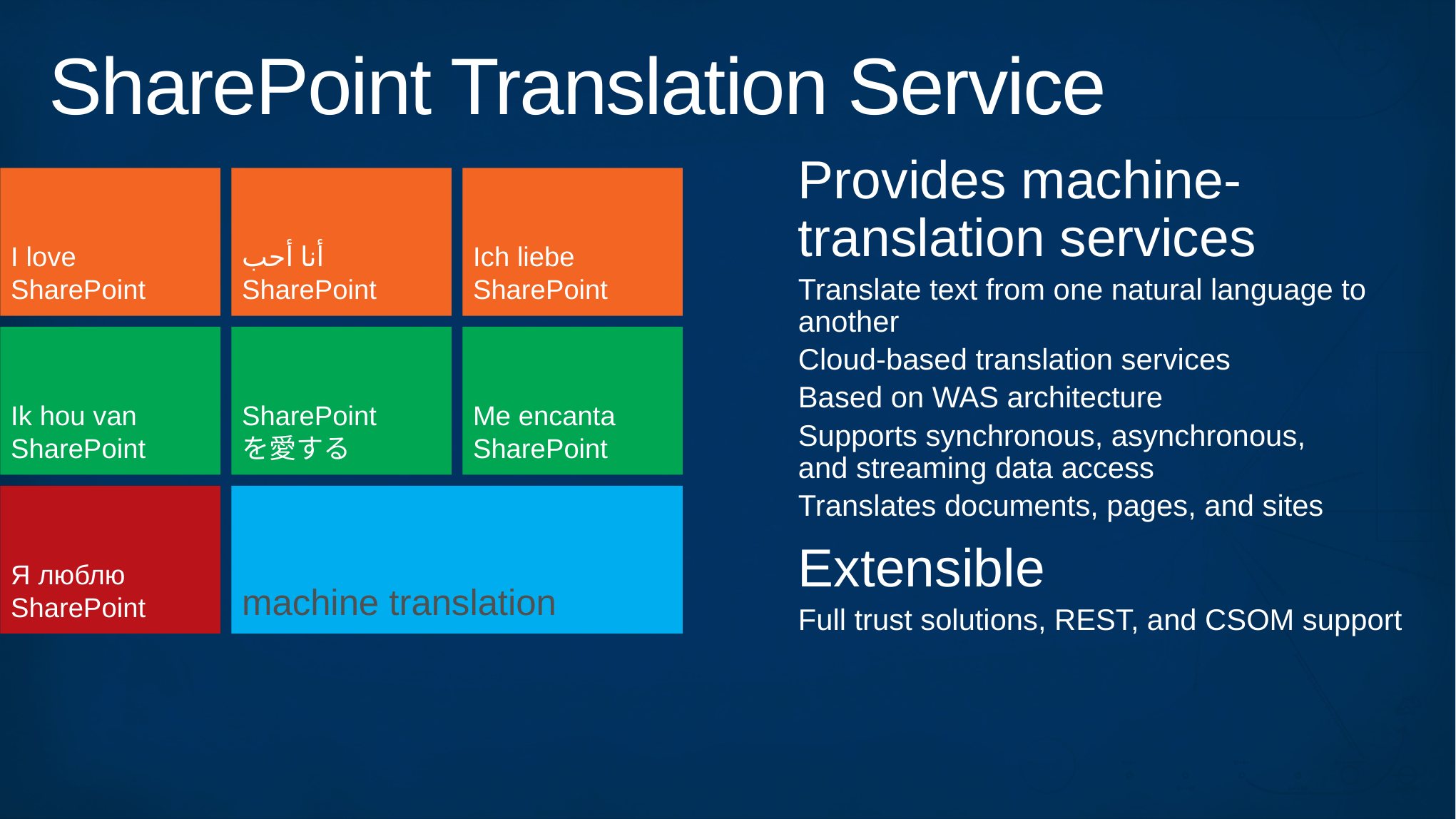

# SharePoint Translation Service
Provides machine-translation services
Translate text from one natural language to another
Cloud-based translation services
Based on WAS architecture
Supports synchronous, asynchronous,
and streaming data access
Translates documents, pages, and sites
Extensible
Full trust solutions, REST, and CSOM support
I love SharePoint
أنا أحب SharePoint
Ich liebe SharePoint
Ik hou van SharePoint
SharePoint
を愛する
Me encanta SharePoint
Я люблю SharePoint
machine translation